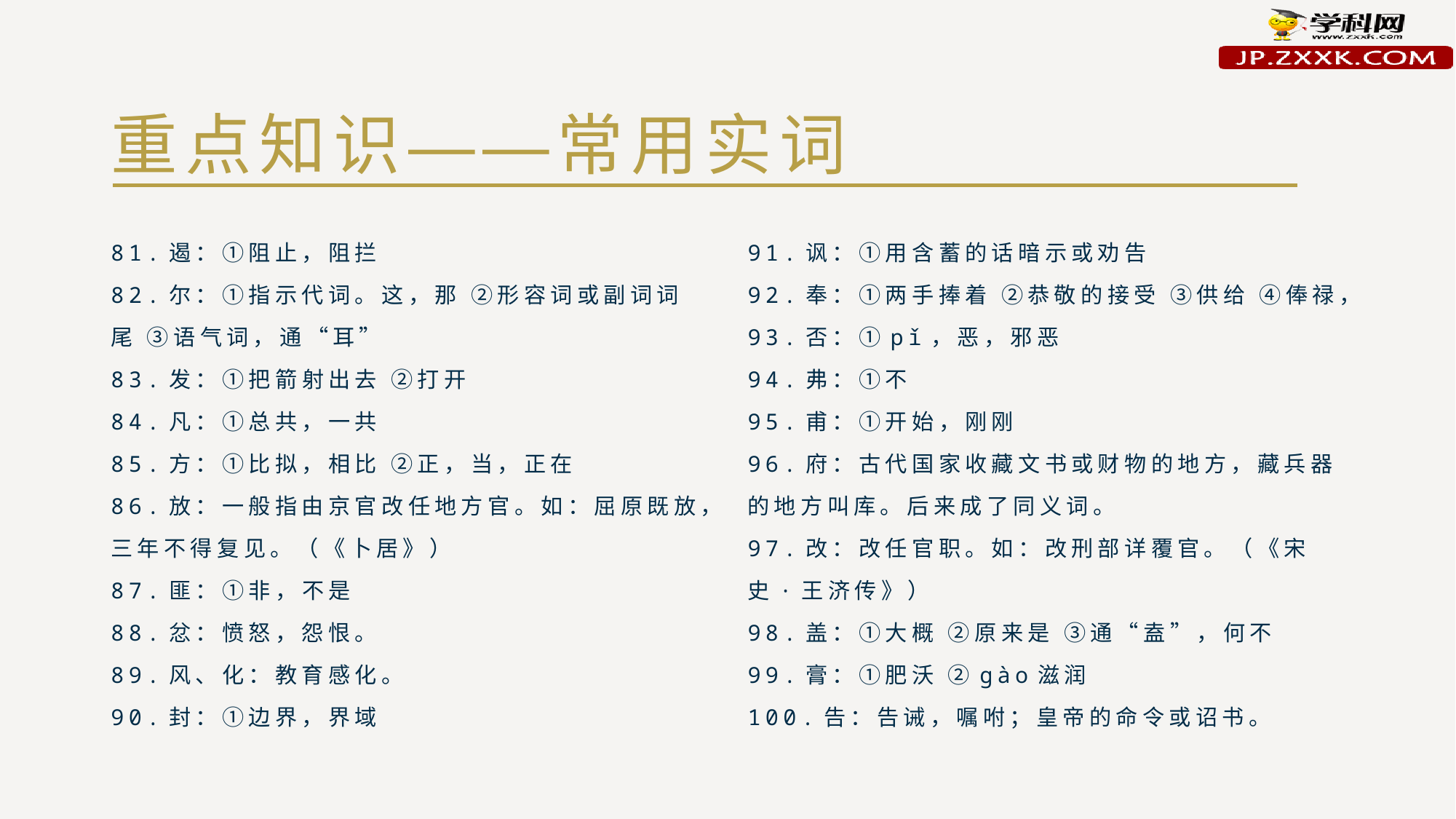

# 重点知识——常用实词
81.遏：①阻止，阻拦
82.尔：①指示代词。这，那 ②形容词或副词词尾 ③语气词，通“耳”
83.发：①把箭射出去 ②打开
84.凡：①总共，一共
85.方：①比拟，相比 ②正，当，正在
86.放：一般指由京官改任地方官。如：屈原既放，三年不得复见。（《卜居》）
87.匪：①非，不是
88.忿：愤怒，怨恨。
89.风、化：教育感化。
90.封：①边界，界域
91.讽：①用含蓄的话暗示或劝告
92.奉：①两手捧着 ②恭敬的接受 ③供给 ④俸禄，
93.否：①pǐ，恶，邪恶
94.弗：①不
95.甫：①开始，刚刚
96.府：古代国家收藏文书或财物的地方，藏兵器的地方叫库。后来成了同义词。
97.改：改任官职。如：改刑部详覆官。（《宋史·王济传》）
98.盖：①大概 ②原来是 ③通“盍”，何不
99.膏：①肥沃 ②gào滋润
100.告：告诫，嘱咐；皇帝的命令或诏书。